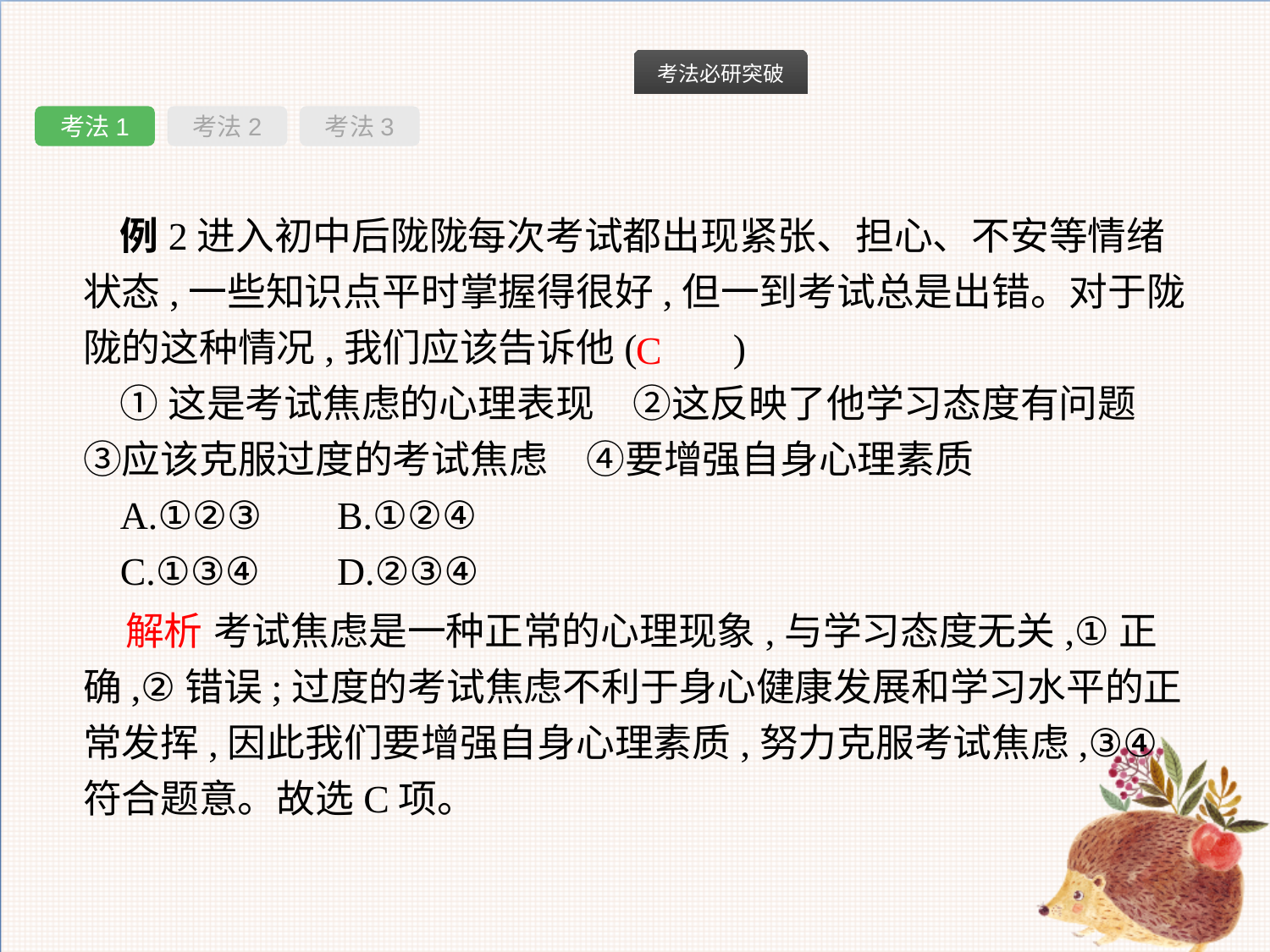

考法1
考法2
考法3
例2进入初中后陇陇每次考试都出现紧张、担心、不安等情绪状态,一些知识点平时掌握得很好,但一到考试总是出错。对于陇陇的这种情况,我们应该告诉他(　　)
①这是考试焦虑的心理表现　②这反映了他学习态度有问题　③应该克服过度的考试焦虑　④要增强自身心理素质
A.①②③	B.①②④
C.①③④	D.②③④
C
解析 考试焦虑是一种正常的心理现象,与学习态度无关,①正确,②错误;过度的考试焦虑不利于身心健康发展和学习水平的正常发挥,因此我们要增强自身心理素质,努力克服考试焦虑,③④符合题意。故选C项。